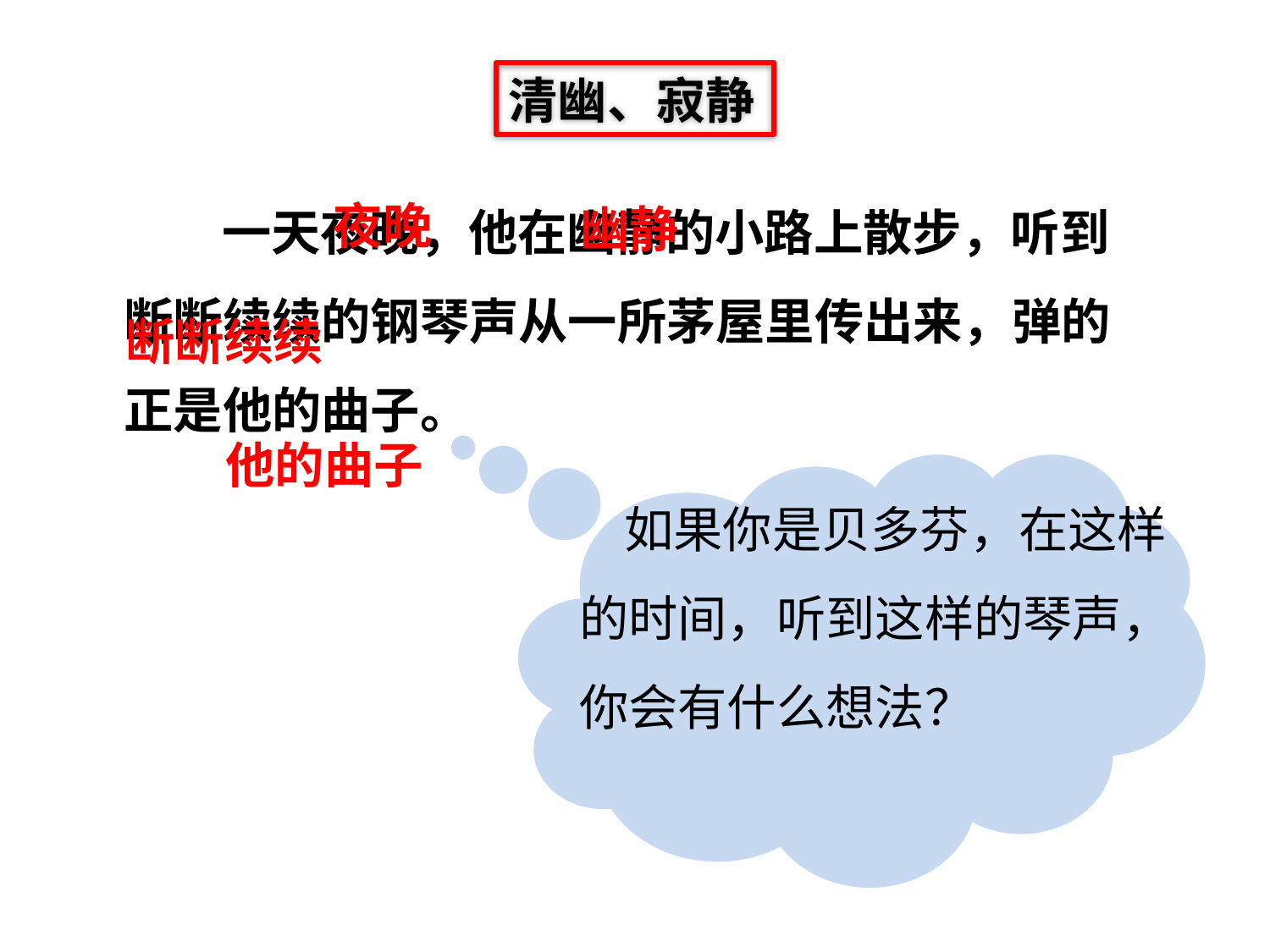

清幽、寂静
        一天夜晚，他在幽静的小路上散步，听到断断续续的钢琴声从一所茅屋里传出来，弹的正是他的曲子。
夜晚
幽静
断断续续
他的曲子

   如果你是贝多芬，在这样的时间，听到这样的琴声，你会有什么想法？